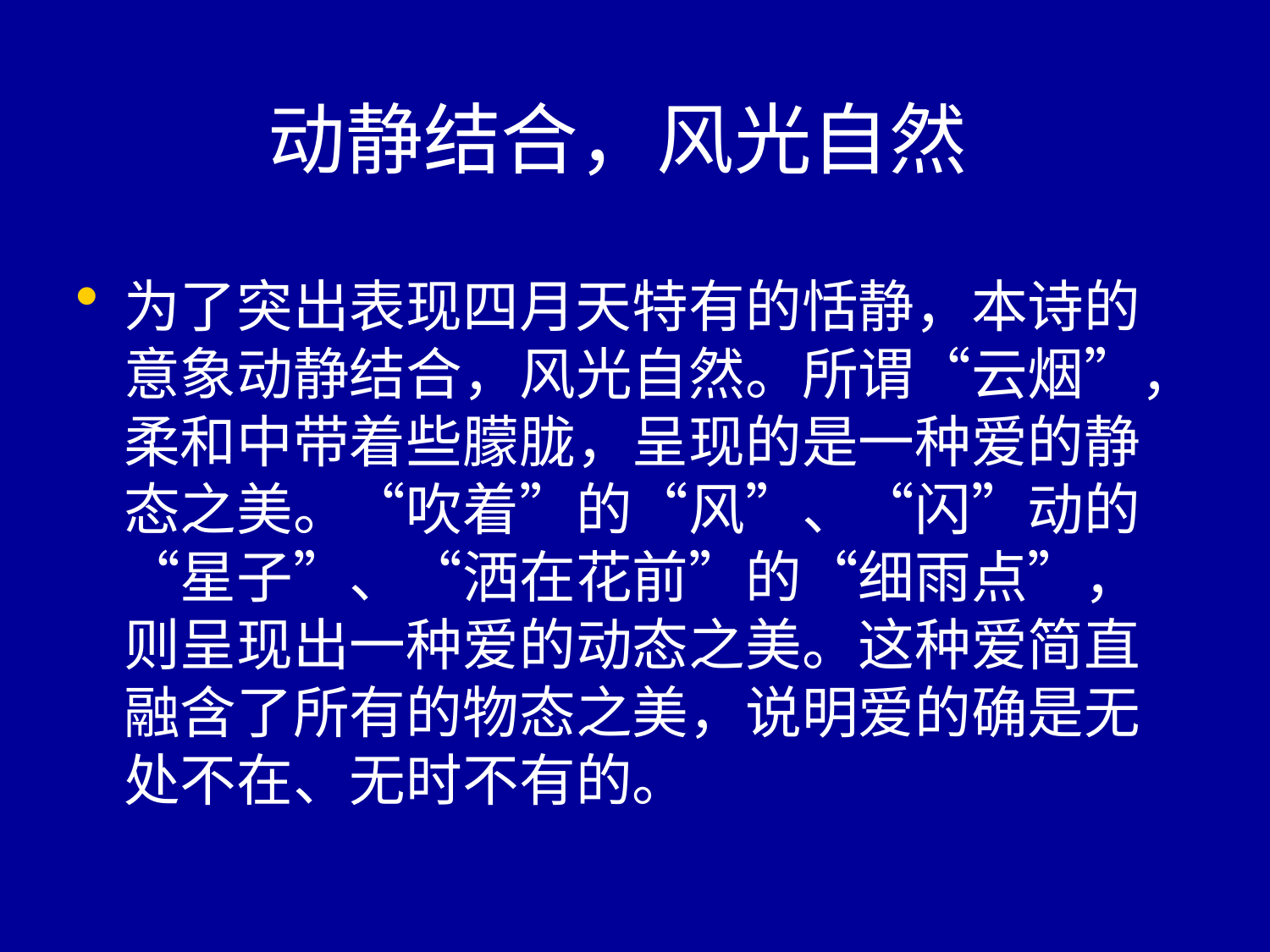

# 动静结合，风光自然
为了突出表现四月天特有的恬静，本诗的意象动静结合，风光自然。所谓“云烟”，柔和中带着些朦胧，呈现的是一种爱的静态之美。“吹着”的“风”、“闪”动的“星子”、“洒在花前”的“细雨点”，则呈现出一种爱的动态之美。这种爱简直融含了所有的物态之美，说明爱的确是无处不在、无时不有的。